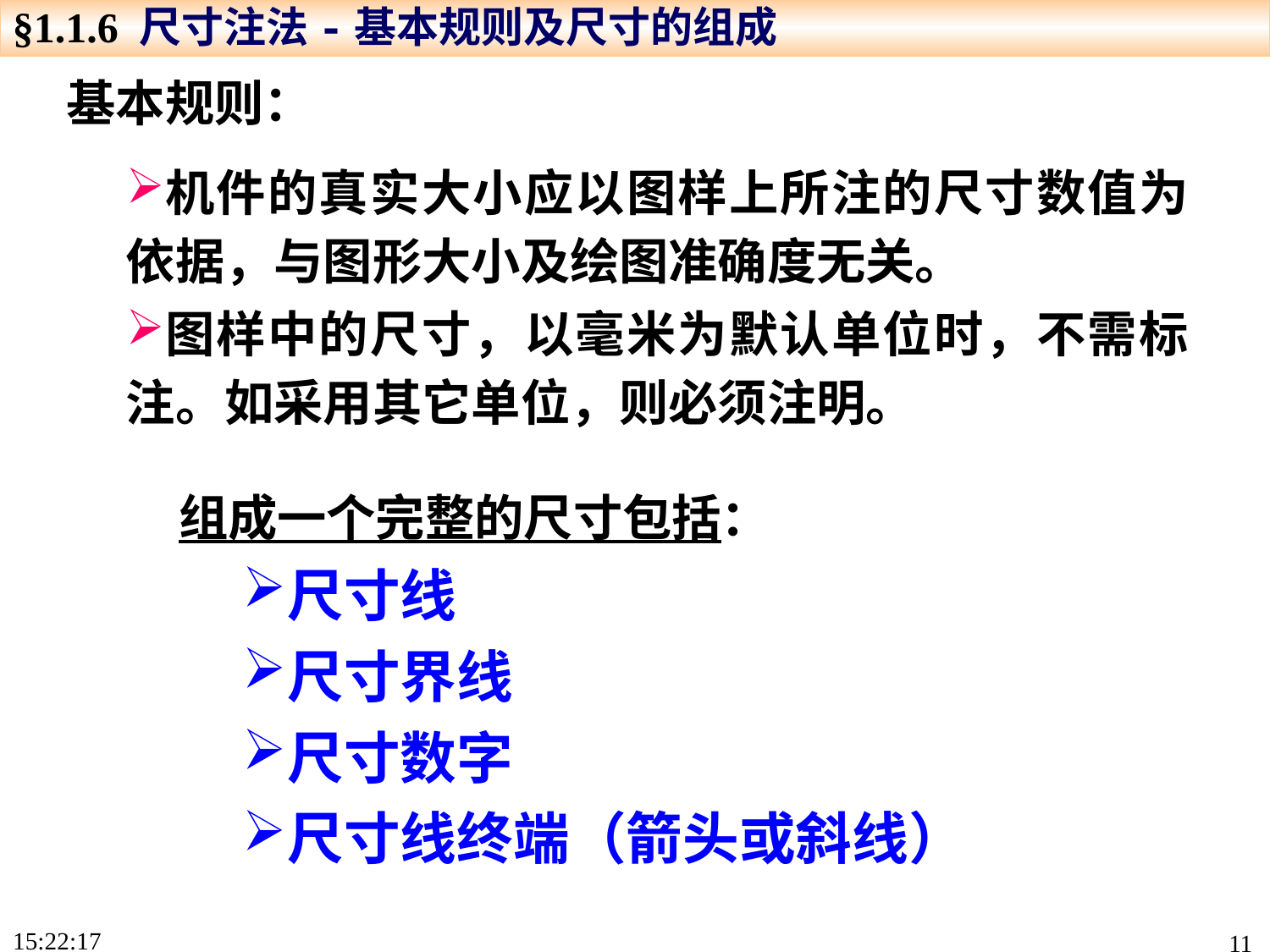

§1.1.6 尺寸注法-基本规则及尺寸的组成
基本规则：
机件的真实大小应以图样上所注的尺寸数值为依据，与图形大小及绘图准确度无关。
图样中的尺寸，以毫米为默认单位时，不需标注。如采用其它单位，则必须注明。
组成一个完整的尺寸包括：
尺寸线
尺寸界线
尺寸数字
尺寸线终端（箭头或斜线）
15:22:17
11